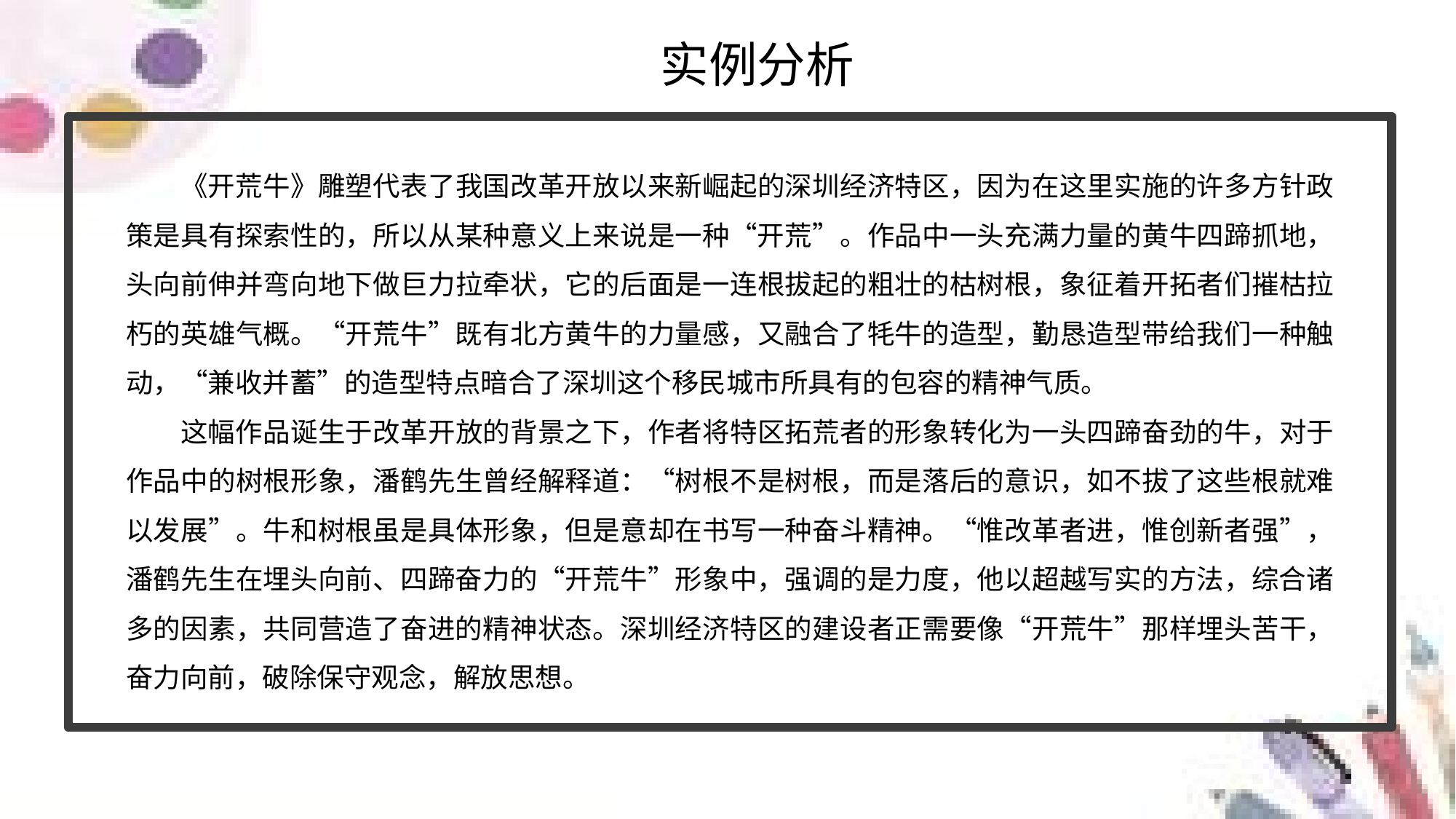

实例分析

《开荒牛》雕塑代表了我国改革开放以来新崛起的深圳经济特区，因为在这里实施的许多方针政策是具有探索性的，所以从某种意义上来说是一种“开荒”。作品中一头充满力量的黄牛四蹄抓地，头向前伸并弯向地下做巨力拉牵状，它的后面是一连根拔起的粗壮的枯树根，象征着开拓者们摧枯拉朽的英雄气概。“开荒牛”既有北方黄牛的力量感，又融合了牦牛的造型，勤恳造型带给我们一种触动，“兼收并蓄”的造型特点暗合了深圳这个移民城市所具有的包容的精神气质。
这幅作品诞生于改革开放的背景之下，作者将特区拓荒者的形象转化为一头四蹄奋劲的牛，对于作品中的树根形象，潘鹤先生曾经解释道：“树根不是树根，而是落后的意识，如不拔了这些根就难以发展”。牛和树根虽是具体形象，但是意却在书写一种奋斗精神。“惟改革者进，惟创新者强”，潘鹤先生在埋头向前、四蹄奋力的“开荒牛”形象中，强调的是力度，他以超越写实的方法，综合诸多的因素，共同营造了奋进的精神状态。深圳经济特区的建设者正需要像“开荒牛”那样埋头苦干，奋力向前，破除保守观念，解放思想。